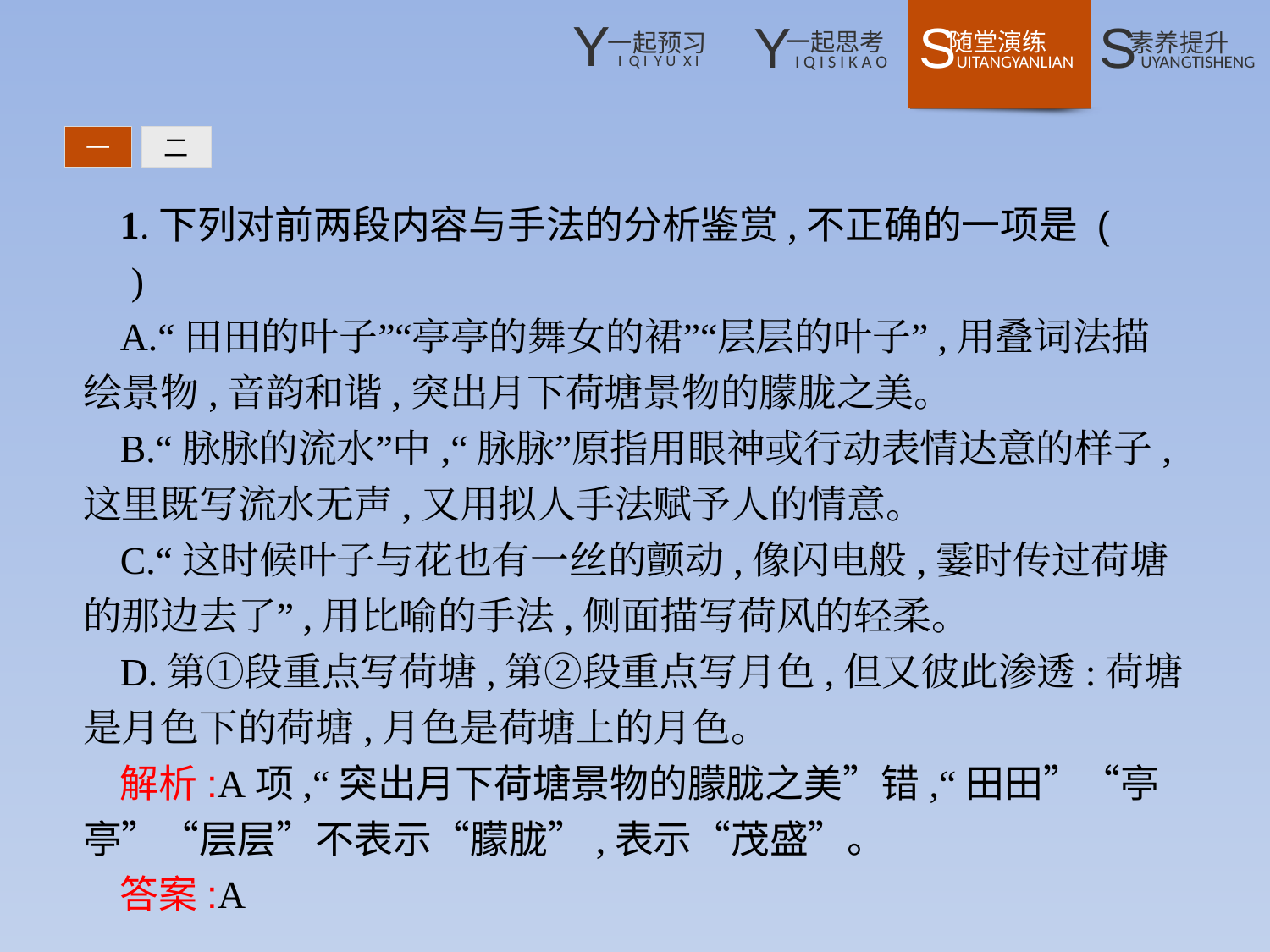

一
二
1.下列对前两段内容与手法的分析鉴赏,不正确的一项是 (　　)
A.“田田的叶子”“亭亭的舞女的裙”“层层的叶子”,用叠词法描绘景物,音韵和谐,突出月下荷塘景物的朦胧之美。
B.“脉脉的流水”中,“脉脉”原指用眼神或行动表情达意的样子,这里既写流水无声,又用拟人手法赋予人的情意。
C.“这时候叶子与花也有一丝的颤动,像闪电般,霎时传过荷塘的那边去了”,用比喻的手法,侧面描写荷风的轻柔。
D.第①段重点写荷塘,第②段重点写月色,但又彼此渗透:荷塘是月色下的荷塘,月色是荷塘上的月色。
解析:A项,“突出月下荷塘景物的朦胧之美”错,“田田”“亭亭”“层层”不表示“朦胧”,表示“茂盛”。
答案:A